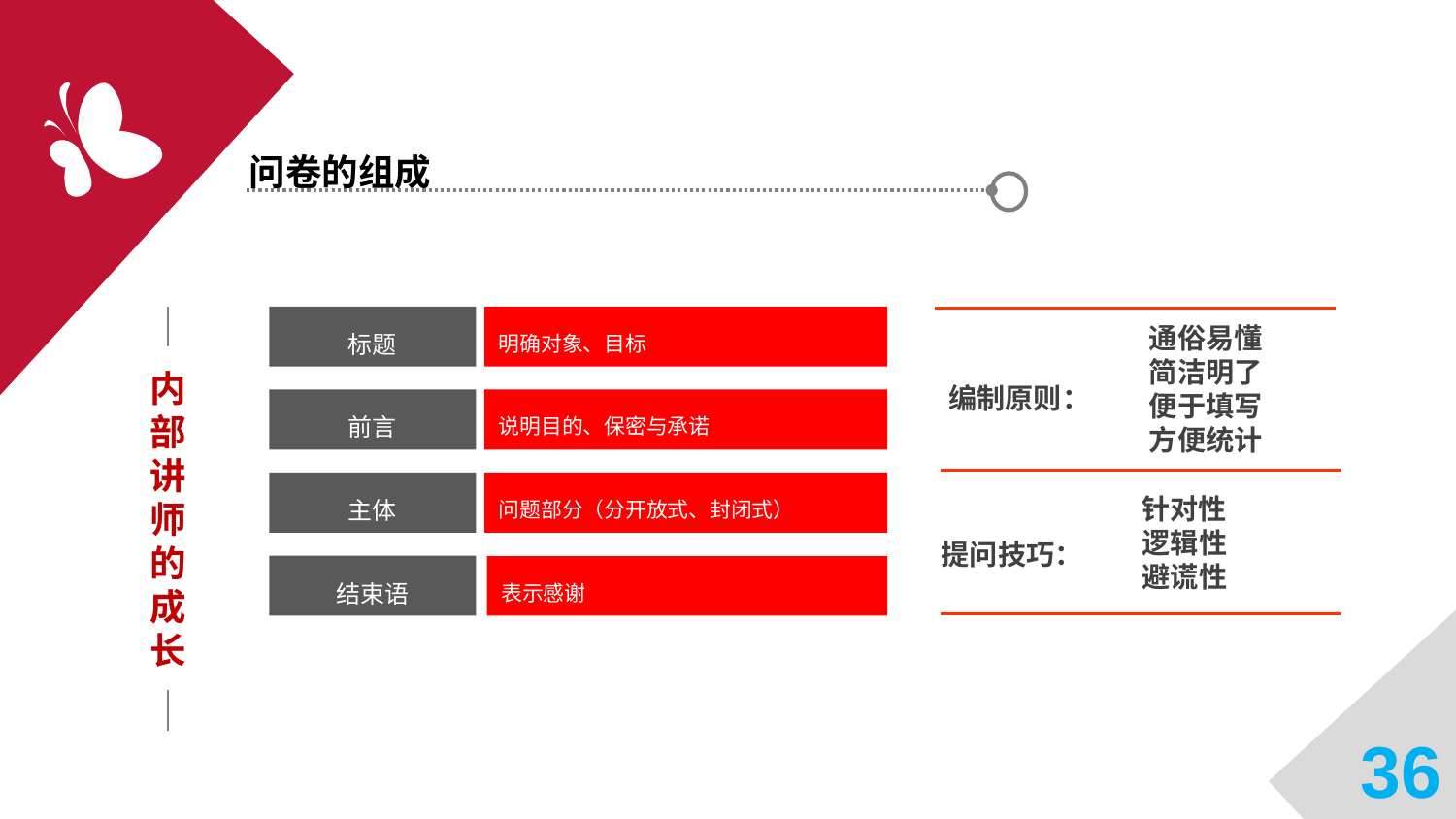

问卷的组成

标题
明确对象、目标
通俗易懂
简洁明了
便于填写
方便统计
内部讲师的成长
编制原则：
前言
说明目的、保密与承诺
主体
问题部分（分开放式、封闭式）
针对性
逻辑性
避谎性
提问技巧：
结束语
表示感谢

36